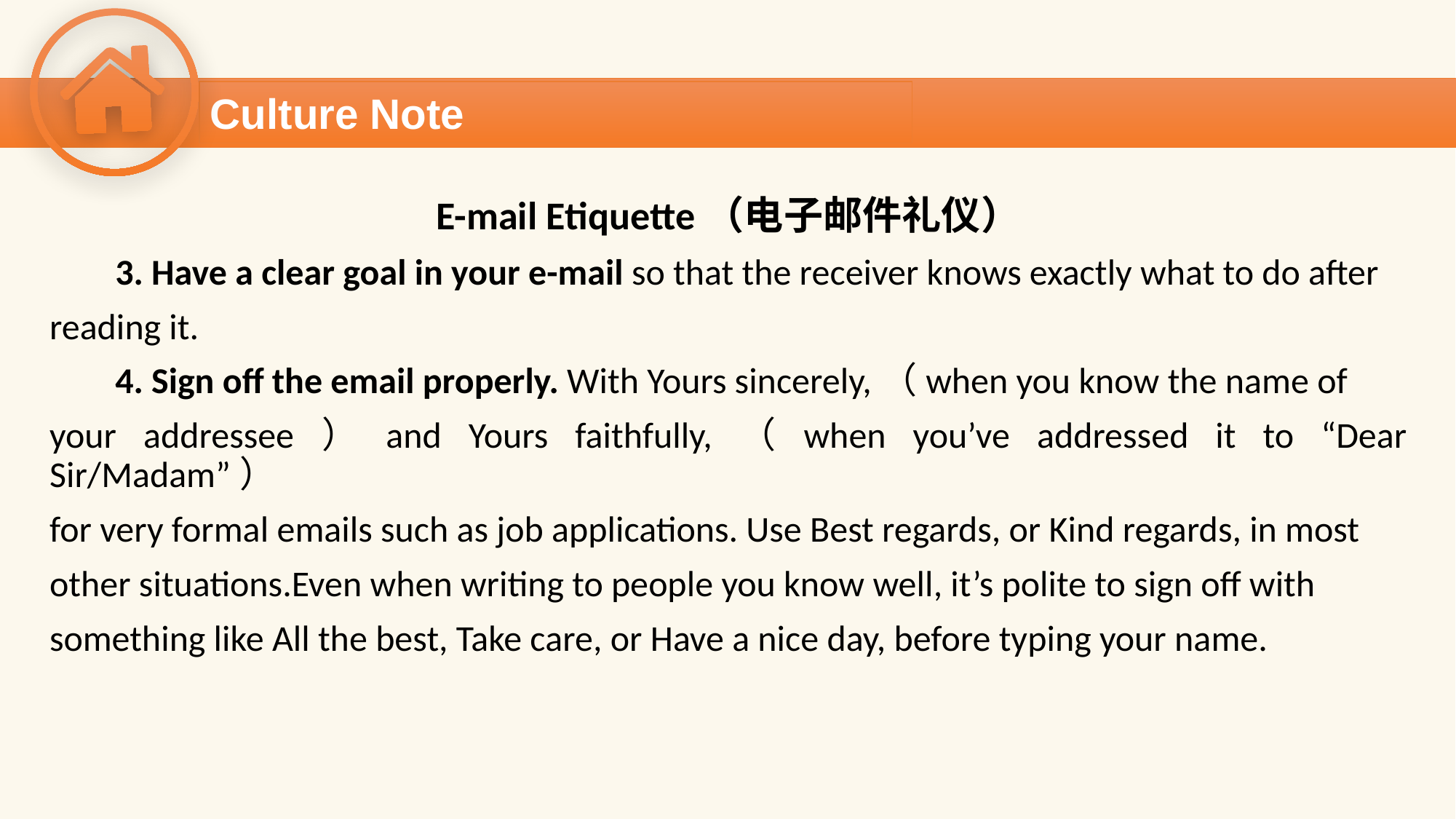

Culture Note
E-mail Etiquette（电子邮件礼仪）
        3. Have a clear goal in your e-mail so that the receiver knows exactly what to do after
reading it.
        4. Sign off the email properly. With Yours sincerely,（when you know the name of
your addressee）and Yours faithfully,（when you’ve addressed it to “Dear Sir/Madam”）
for very formal emails such as job applications. Use Best regards, or Kind regards, in most
other situations.Even when writing to people you know well, it’s polite to sign off with
something like All the best, Take care, or Have a nice day, before typing your name.